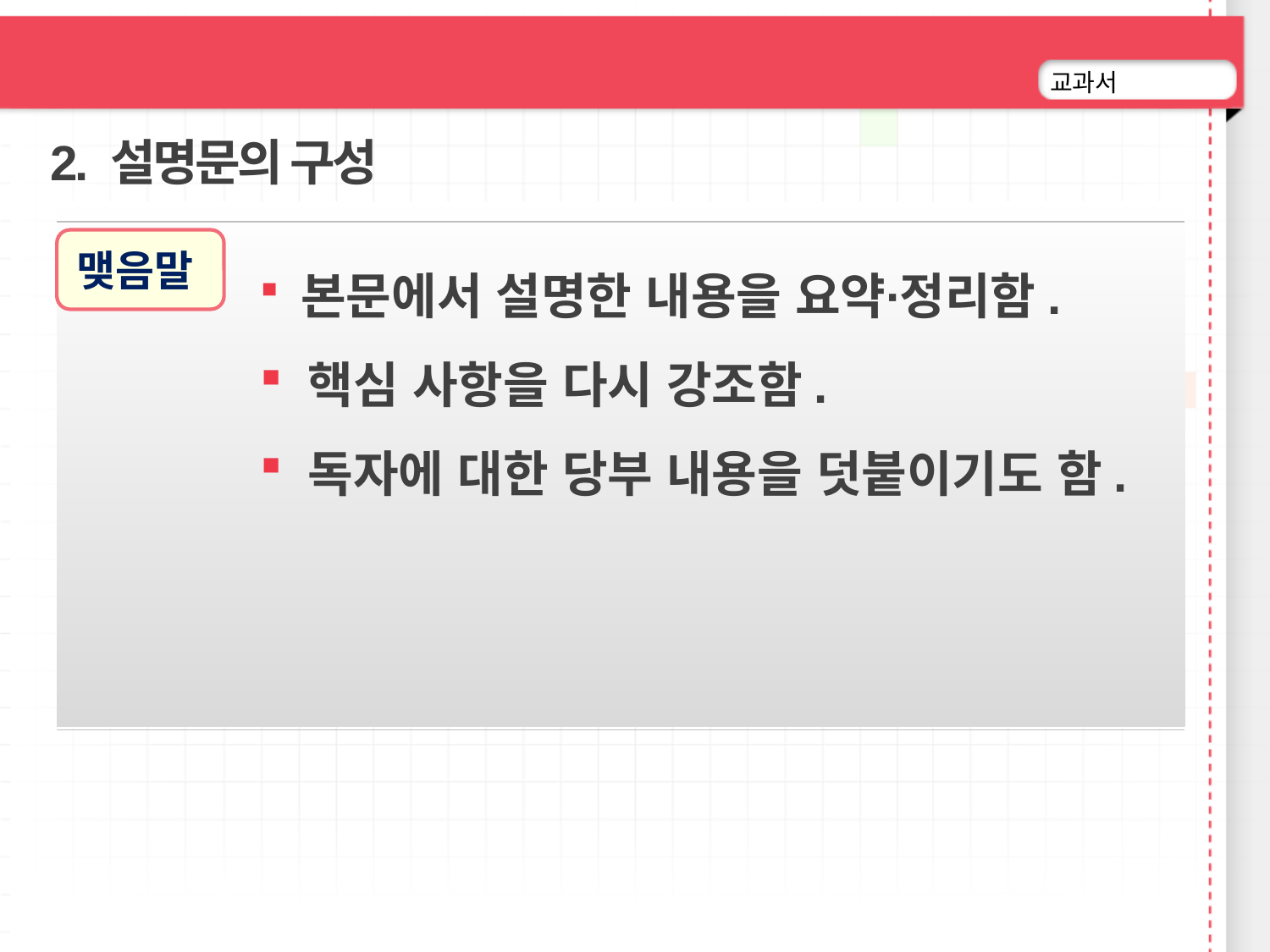

2. 설명문의 구성

 본문에서 설명한 내용을 요약∙정리함.
 핵심 사항을 다시 강조함.
 독자에 대한 당부 내용을 덧붙이기도 함.

맺음말